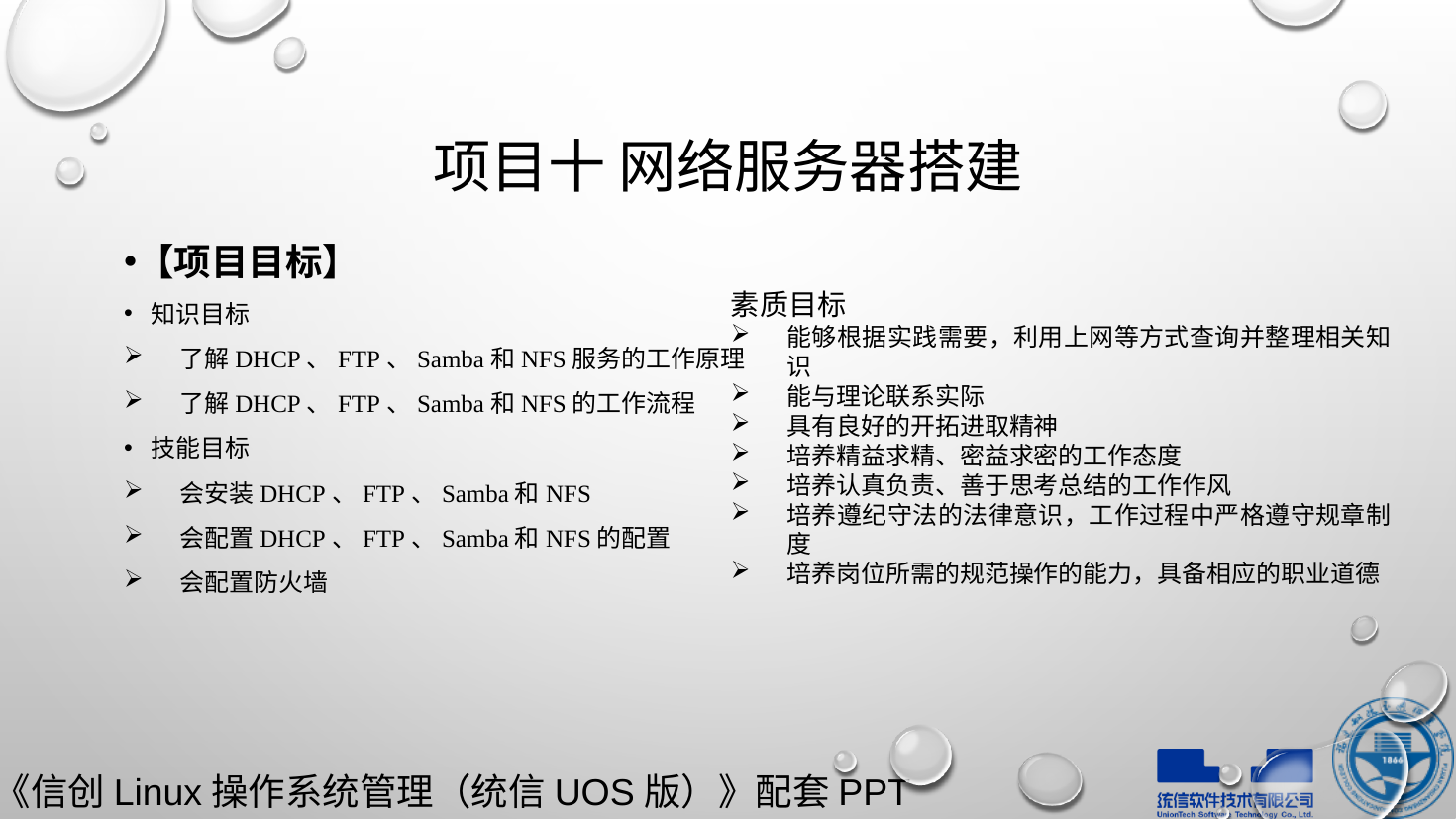

# 项目十 网络服务器搭建
【项目目标】
知识目标
了解DHCP、FTP、Samba和NFS服务的工作原理
了解DHCP、FTP、Samba和NFS的工作流程
技能目标
会安装DHCP、FTP、Samba和NFS
会配置DHCP、FTP、Samba和NFS的配置
会配置防火墙

素质目标
能够根据实践需要，利用上网等方式查询并整理相关知识
能与理论联系实际
具有良好的开拓进取精神
培养精益求精、密益求密的工作态度
培养认真负责、善于思考总结的工作作风
培养遵纪守法的法律意识，工作过程中严格遵守规章制度
培养岗位所需的规范操作的能力，具备相应的职业道德